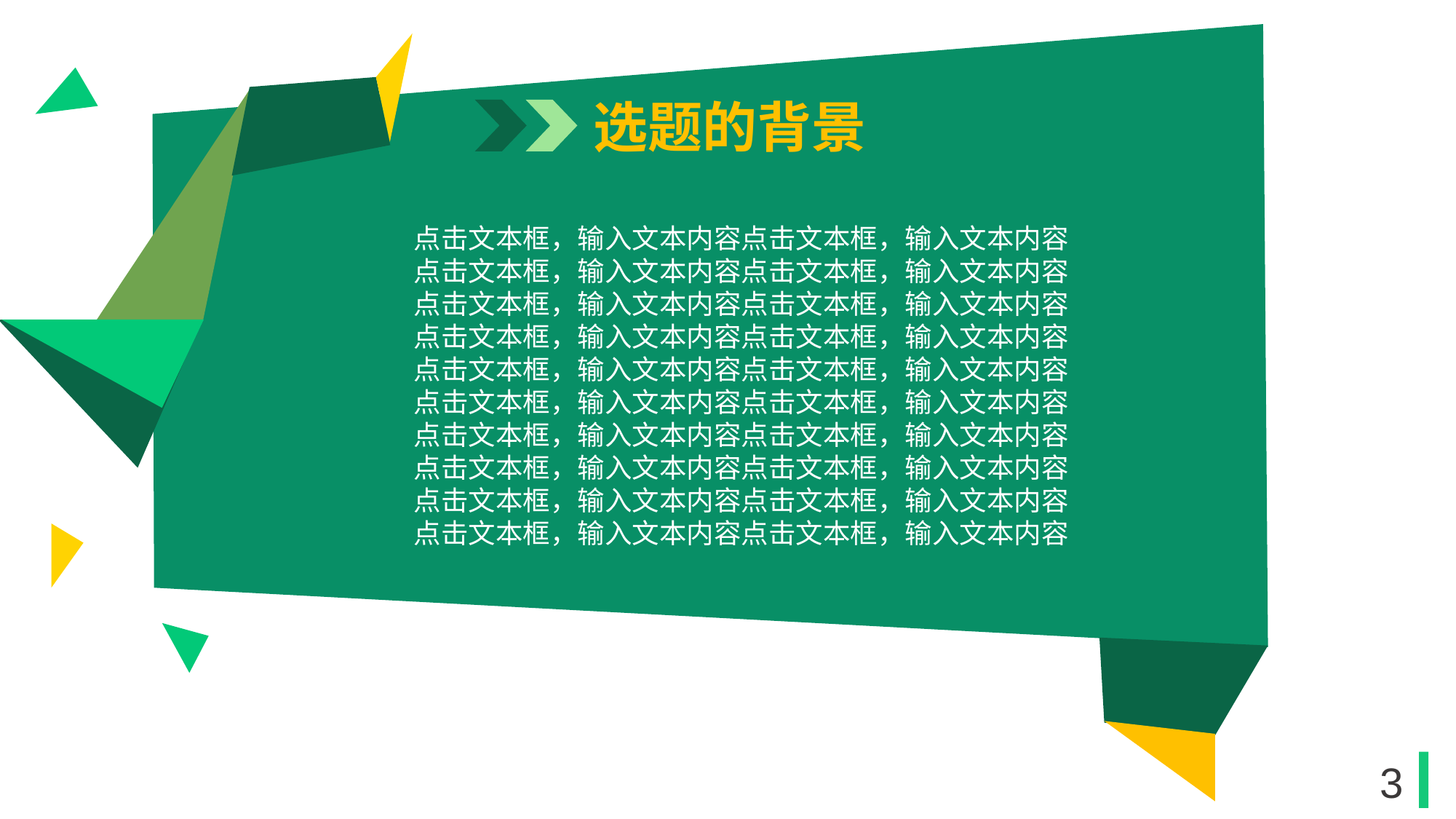

选题的背景

点击文本框，输入文本内容点击文本框，输入文本内容
点击文本框，输入文本内容点击文本框，输入文本内容
点击文本框，输入文本内容点击文本框，输入文本内容
点击文本框，输入文本内容点击文本框，输入文本内容
点击文本框，输入文本内容点击文本框，输入文本内容
点击文本框，输入文本内容点击文本框，输入文本内容
点击文本框，输入文本内容点击文本框，输入文本内容
点击文本框，输入文本内容点击文本框，输入文本内容
点击文本框，输入文本内容点击文本框，输入文本内容
点击文本框，输入文本内容点击文本框，输入文本内容

3